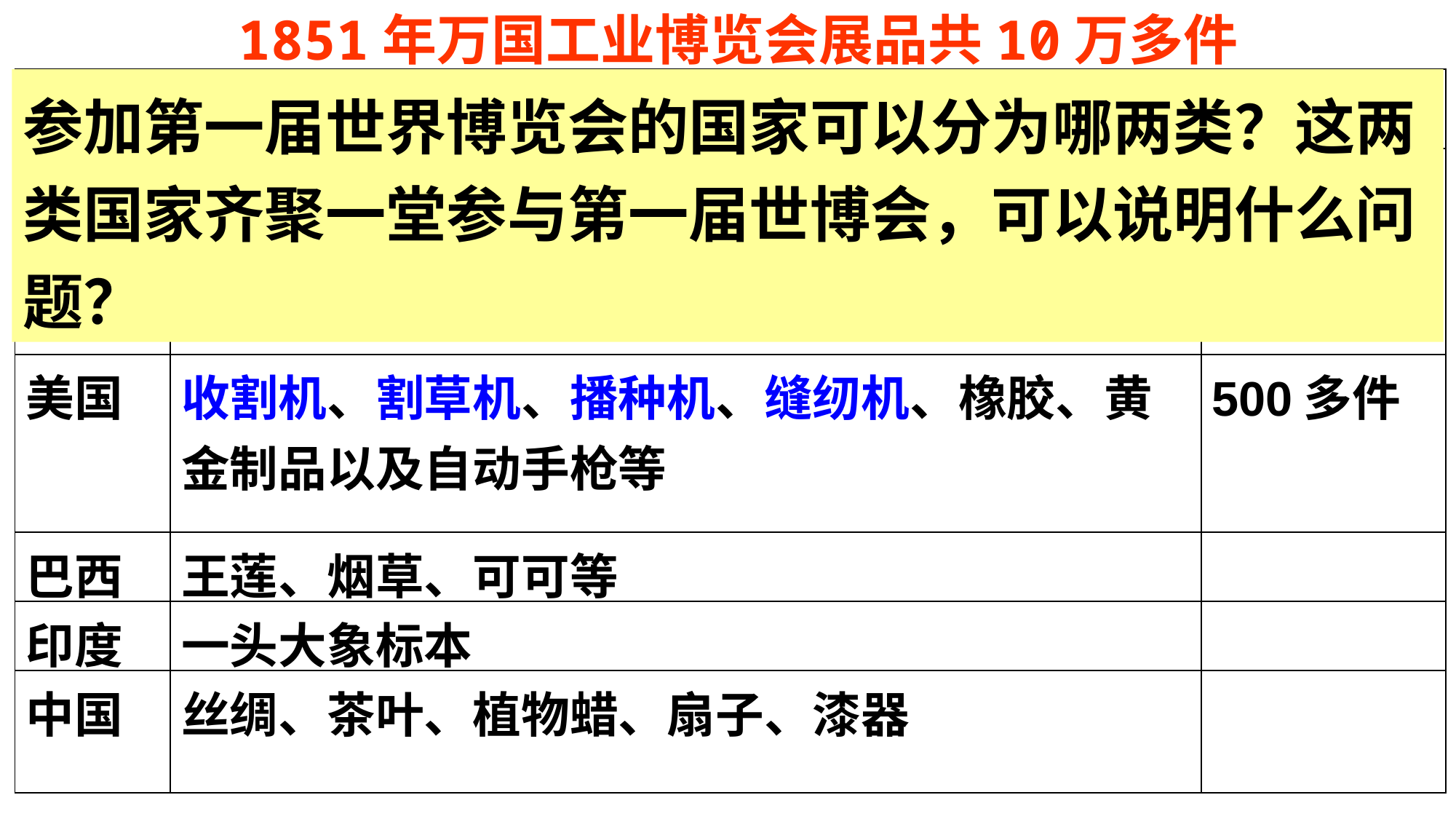

1851年万国工业博览会展品共10万多件
参加第一届世界博览会的国家可以分为哪两类？这两类国家齐聚一堂参与第一届世博会，可以说明什么问题？
| 国家 | 主要展品 | 数量 |
| --- | --- | --- |
| 英国 | 织布机、大功率蒸汽机、轨道蒸汽牵引机、高速汽轮船、机床、炼钢法、隧道和桥梁模型、一块24吨重的煤块等 | 50000多件 |
| 美国 | 收割机、割草机、播种机、缝纫机、橡胶、黄金制品以及自动手枪等 | 500多件 |
| 巴西 | 王莲、烟草、可可等 |  |
| 印度 | 一头大象标本 |  |
| 中国 | 丝绸、茶叶、植物蜡、扇子、漆器 |  |